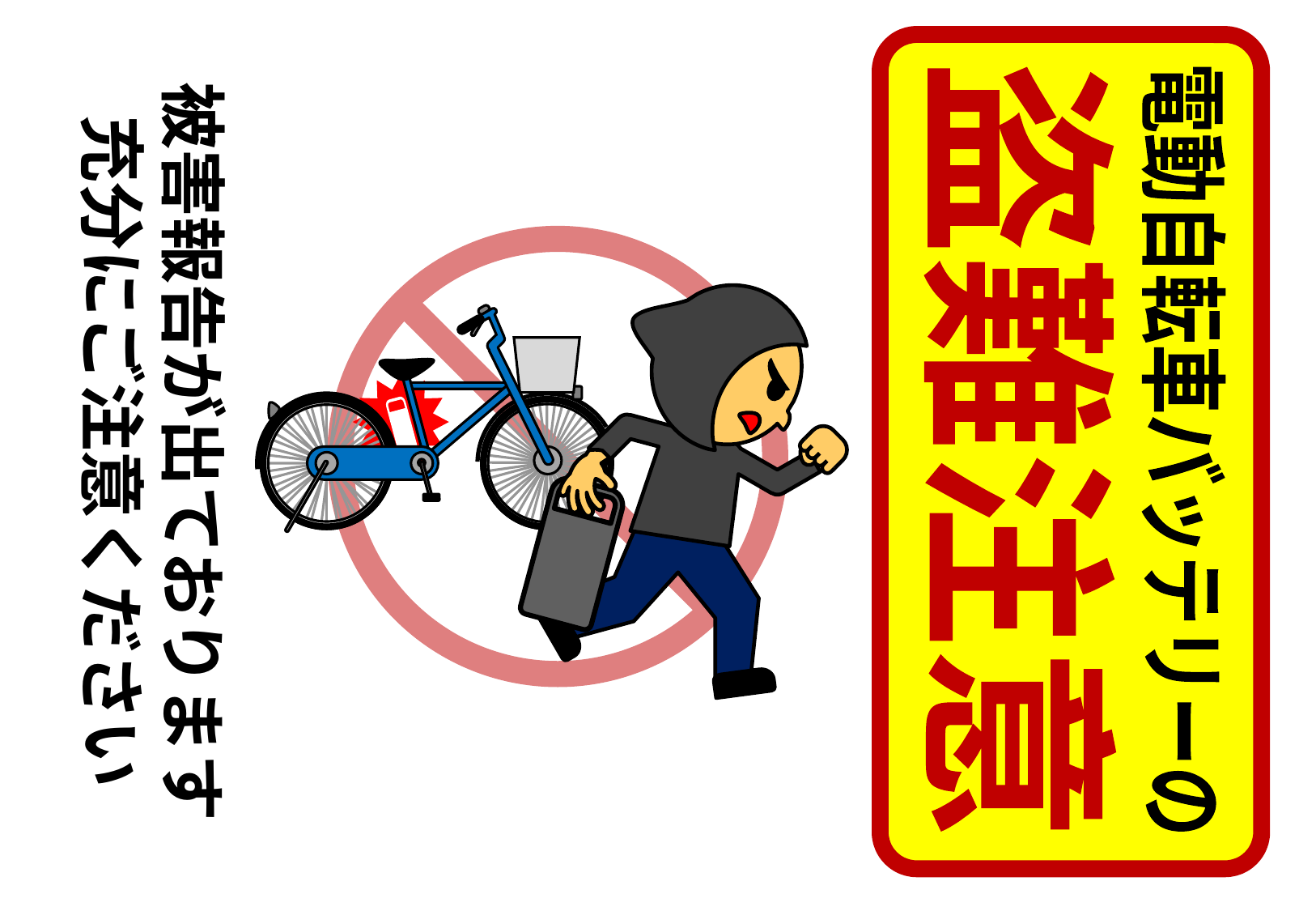

被害報告が出ております
充分にご注意ください

盗難注意
電動自転車バッテリーの